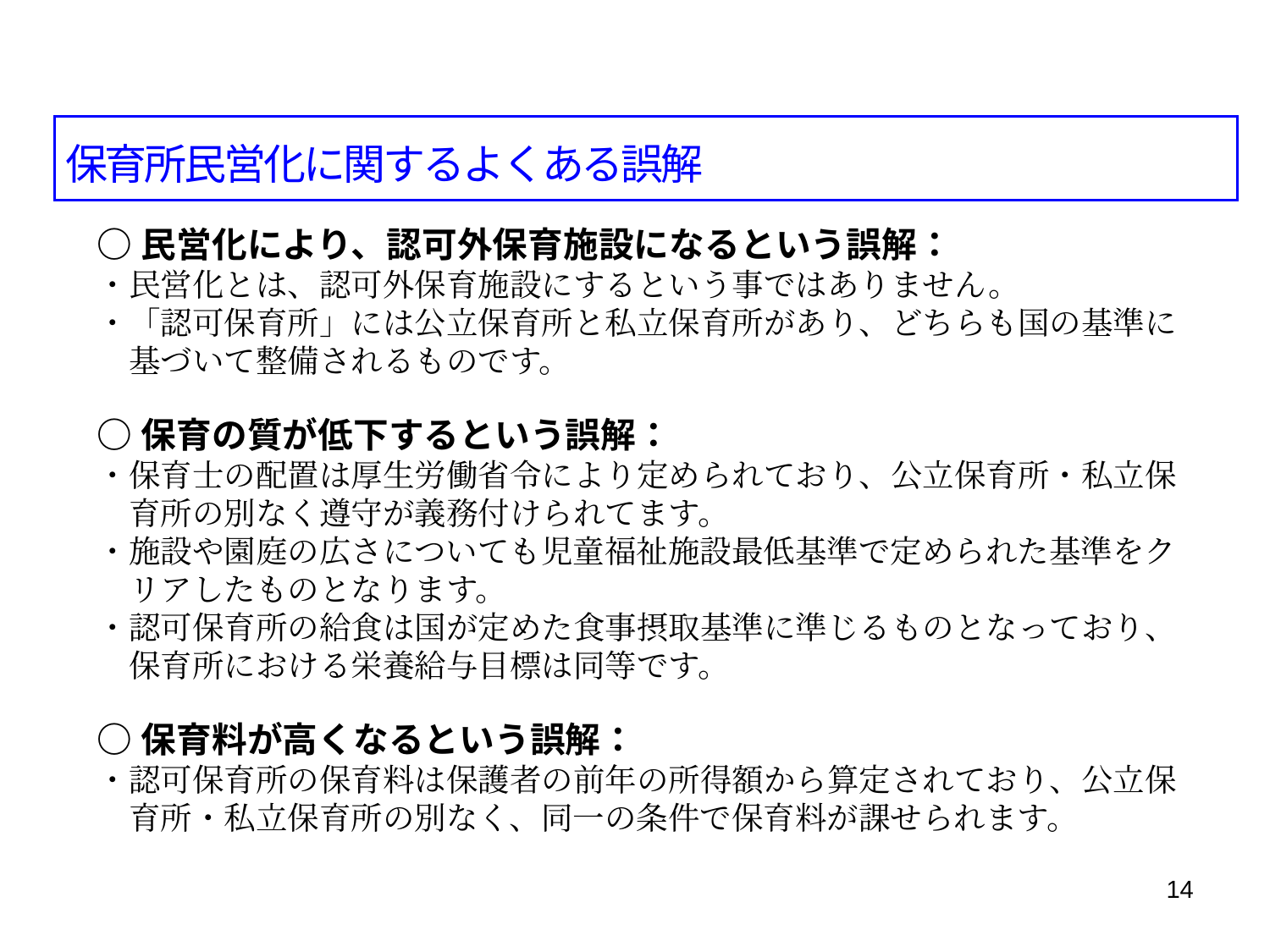

保育所民営化に関するよくある誤解
○民営化により、認可外保育施設になるという誤解：
・民営化とは、認可外保育施設にするという事ではありません。
・「認可保育所」には公立保育所と私立保育所があり、どちらも国の基準に
　基づいて整備されるものです。

○保育の質が低下するという誤解：
・保育士の配置は厚生労働省令により定められており、公立保育所・私立保
　育所の別なく遵守が義務付けられてます。
・施設や園庭の広さについても児童福祉施設最低基準で定められた基準をク
　リアしたものとなります。
・認可保育所の給食は国が定めた食事摂取基準に準じるものとなっており、
　保育所における栄養給与目標は同等です。

○保育料が高くなるという誤解：
・認可保育所の保育料は保護者の前年の所得額から算定されており、公立保
　育所・私立保育所の別なく、同一の条件で保育料が課せられます。

14